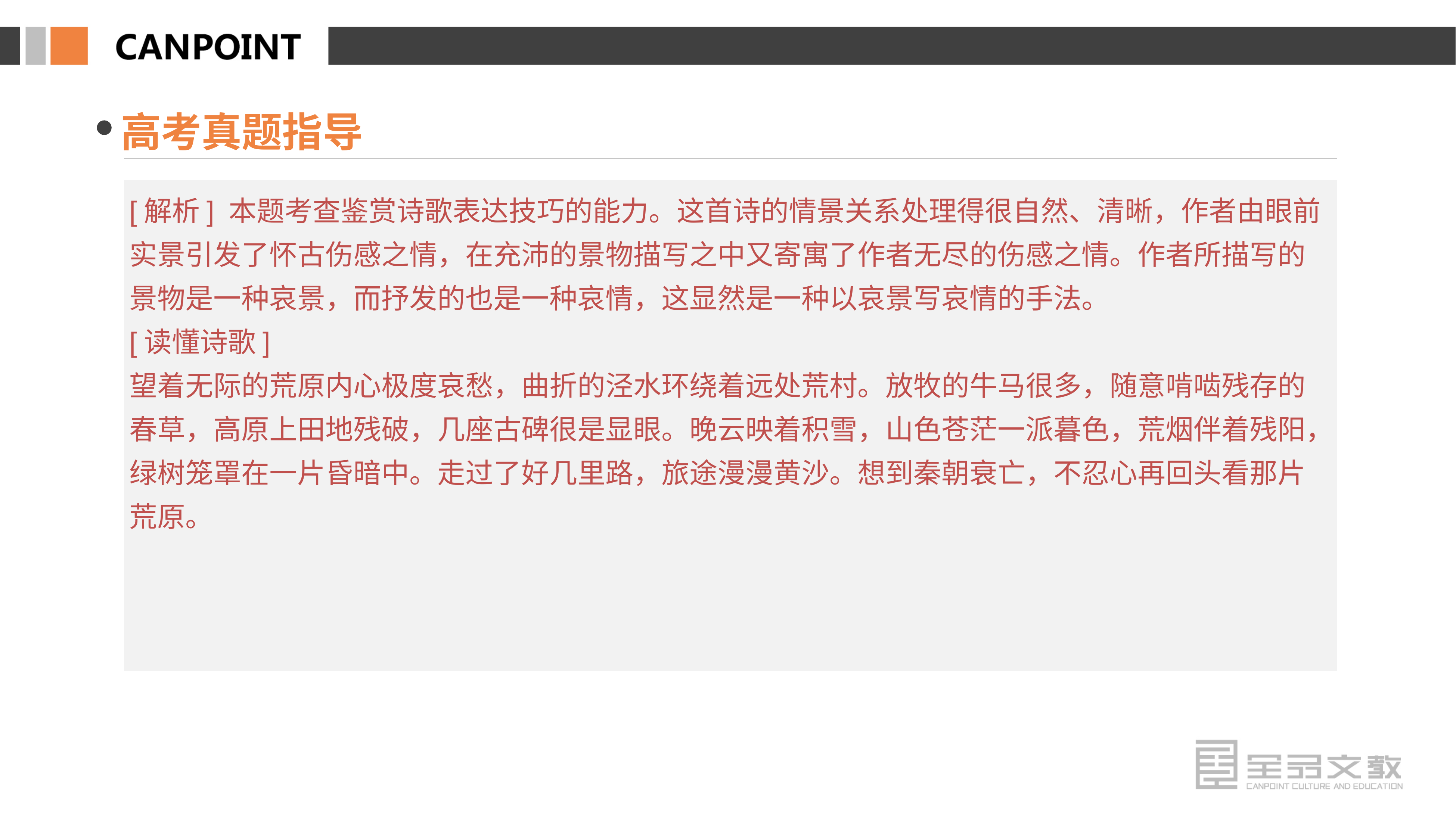

高考真题指导

[解析] 本题考查鉴赏诗歌表达技巧的能力。这首诗的情景关系处理得很自然、清晰，作者由眼前实景引发了怀古伤感之情，在充沛的景物描写之中又寄寓了作者无尽的伤感之情。作者所描写的景物是一种哀景，而抒发的也是一种哀情，这显然是一种以哀景写哀情的手法。
[读懂诗歌]
望着无际的荒原内心极度哀愁，曲折的泾水环绕着远处荒村。放牧的牛马很多，随意啃啮残存的春草，高原上田地残破，几座古碑很是显眼。晚云映着积雪，山色苍茫一派暮色，荒烟伴着残阳，绿树笼罩在一片昏暗中。走过了好几里路，旅途漫漫黄沙。想到秦朝衰亡，不忍心再回头看那片荒原。